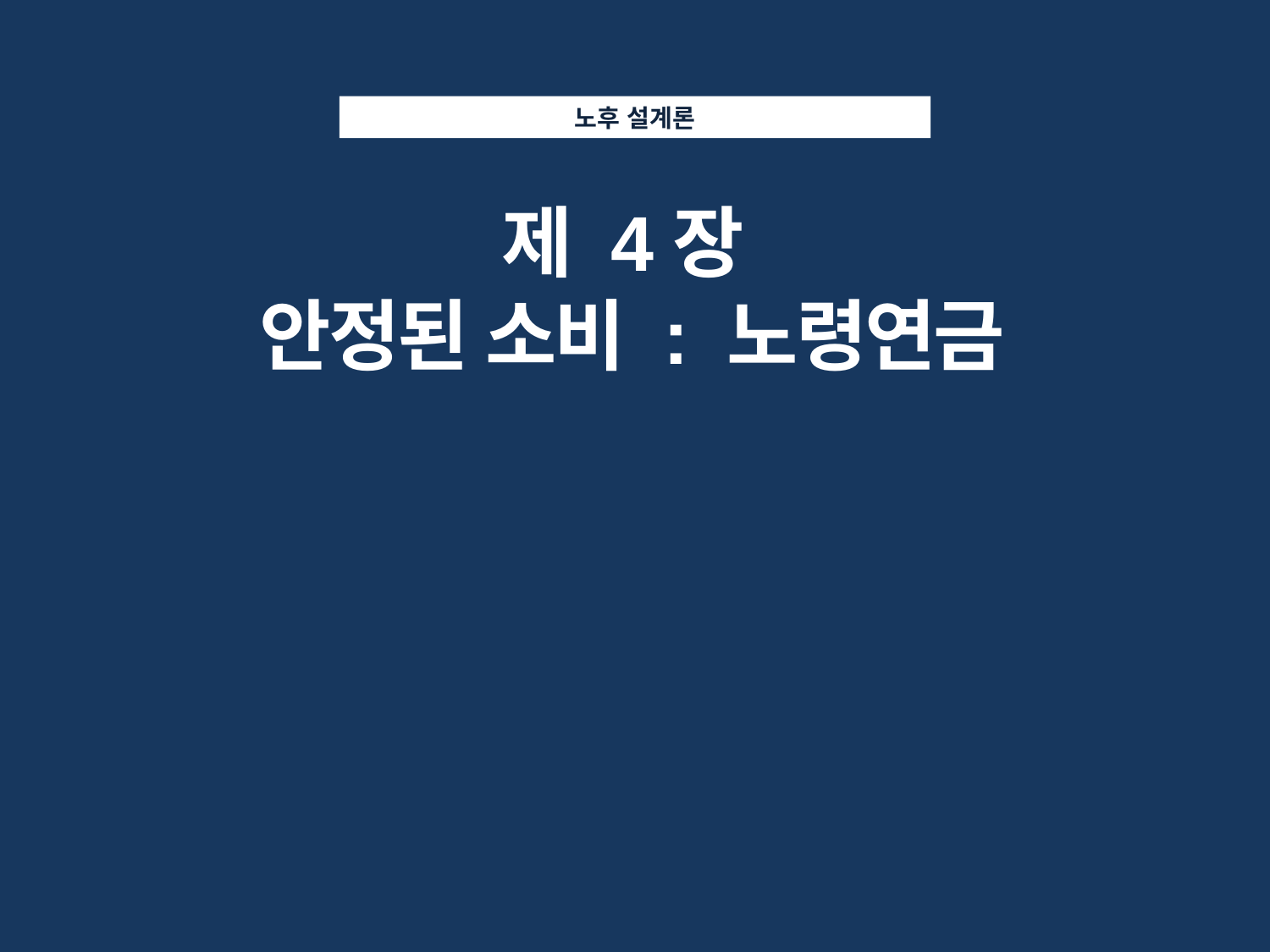

노후 설계론
제 4장
안정된 소비 : 노령연금